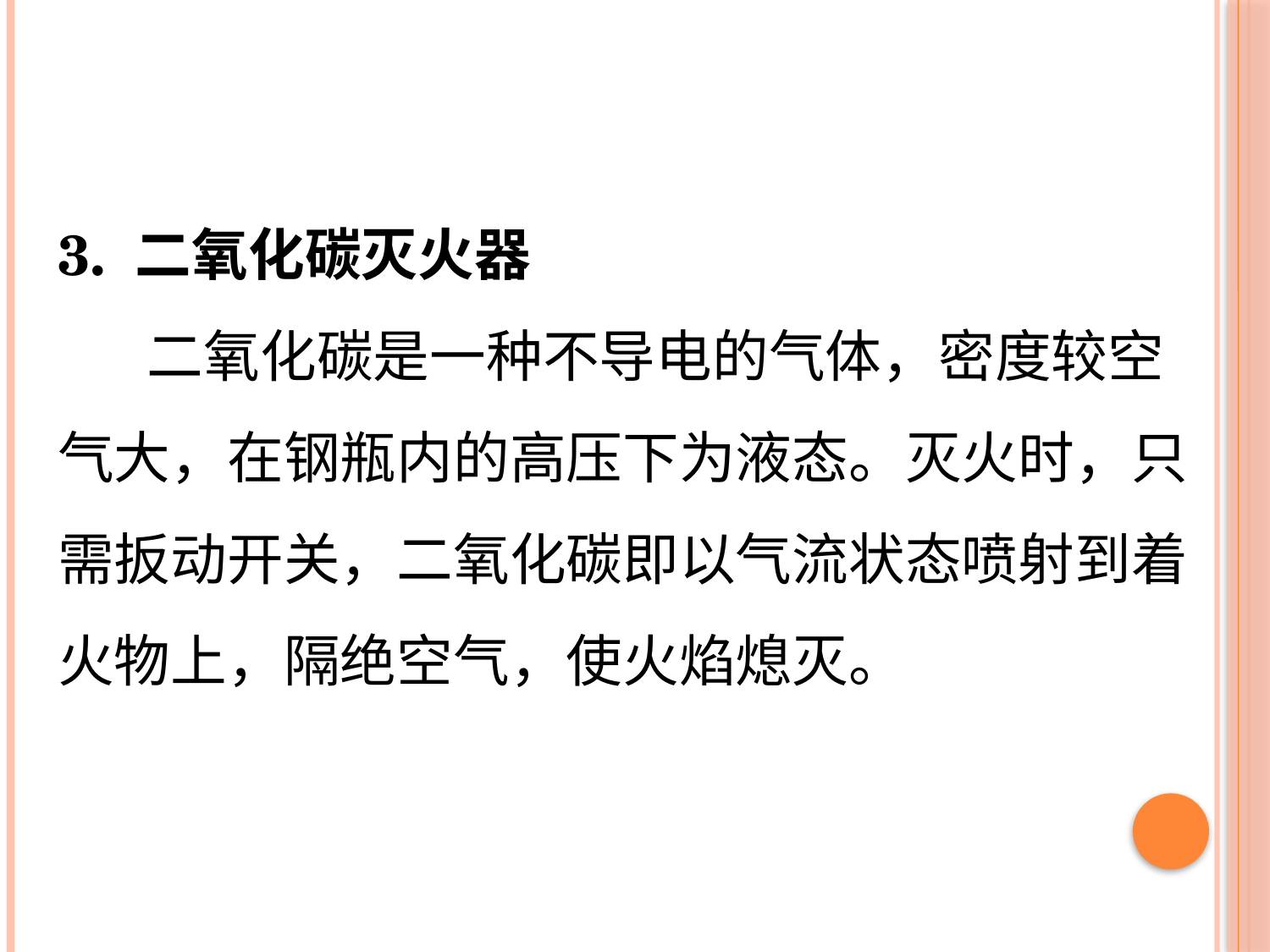

3. 二氧化碳灭火器
      二氧化碳是一种不导电的气体，密度较空气大，在钢瓶内的高压下为液态。灭火时，只需扳动开关，二氧化碳即以气流状态喷射到着火物上，隔绝空气，使火焰熄灭。